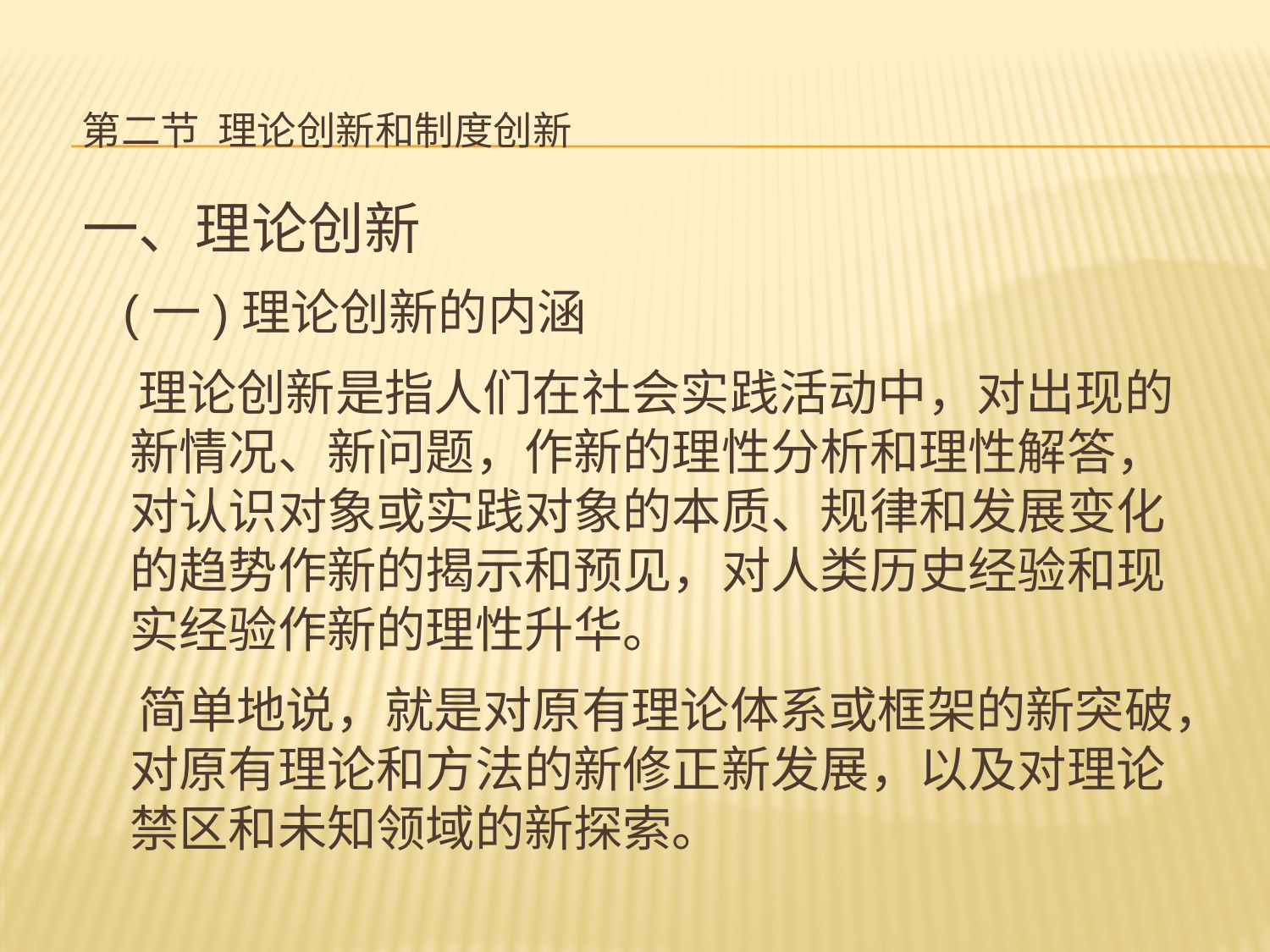

# 第二节  理论创新和制度创新
一、理论创新
   (一)理论创新的内涵
    理论创新是指人们在社会实践活动中，对出现的新情况、新问题，作新的理性分析和理性解答，对认识对象或实践对象的本质、规律和发展变化的趋势作新的揭示和预见，对人类历史经验和现实经验作新的理性升华。
    简单地说，就是对原有理论体系或框架的新突破，对原有理论和方法的新修正新发展，以及对理论禁区和未知领域的新探索。